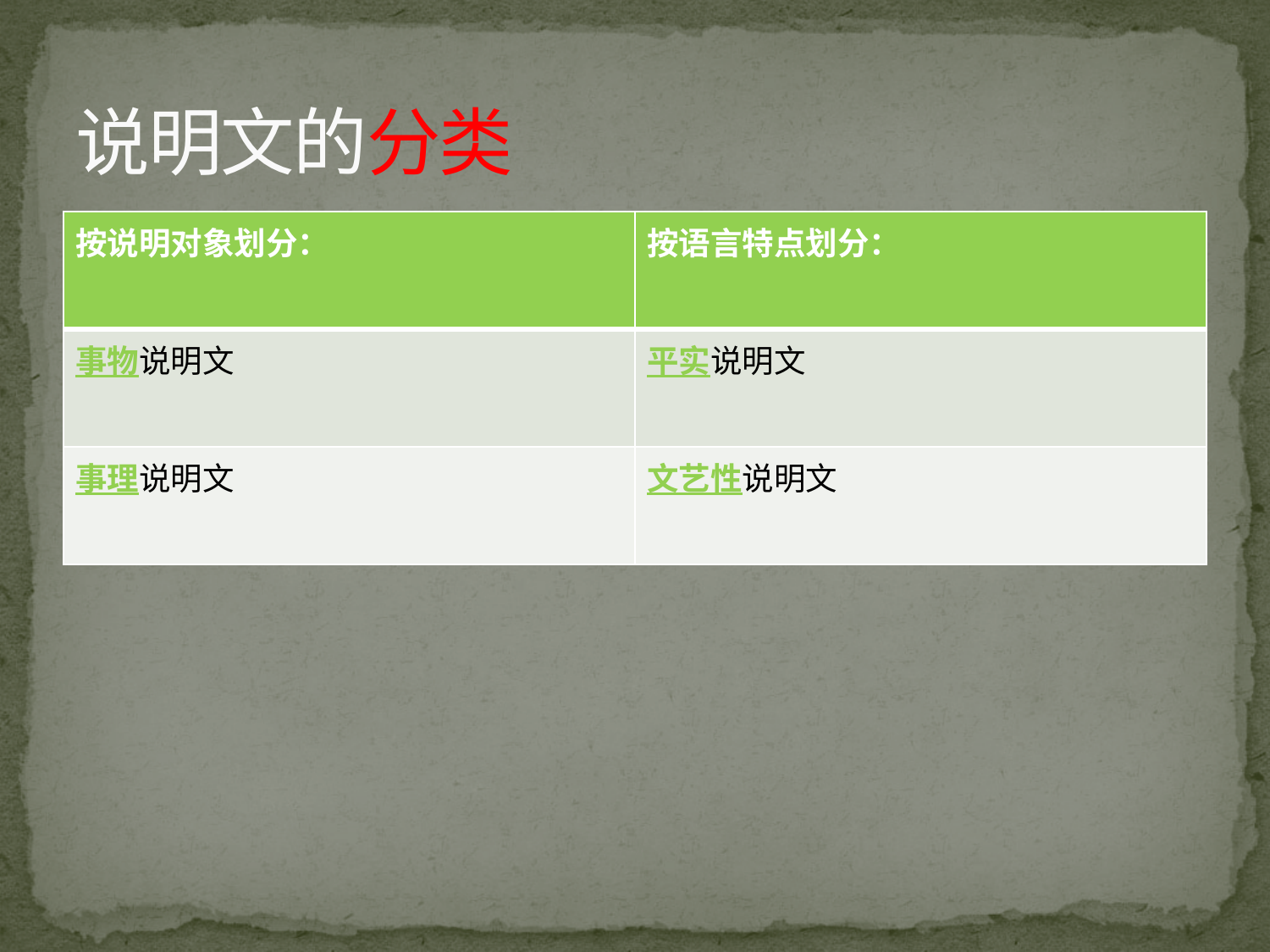

# 说明文的分类
| 按说明对象划分： | 按语言特点划分： |
| --- | --- |
| 事物说明文 | 平实说明文 |
| 事理说明文 | 文艺性说明文 |